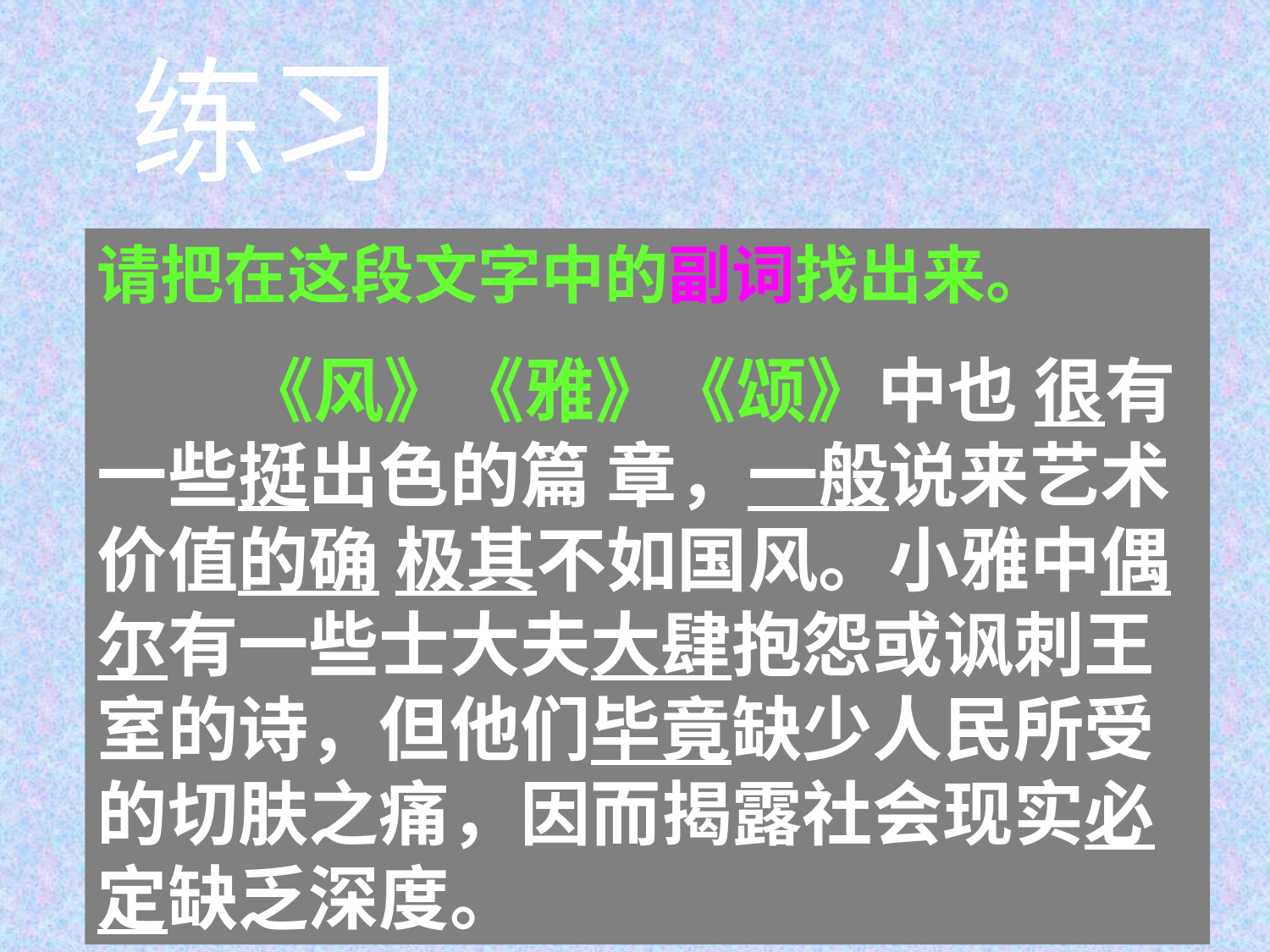

练习
请把在这段文字中的副词找出来。
        《风》《雅》《颂》中也 很有一些挺出色的篇 章，一般说来艺术价值的确 极其不如国风。小雅中偶尔有一些士大夫大肆抱怨或讽刺王室的诗，但他们毕竟缺少人民所受的切肤之痛，因而揭露社会现实必定缺乏深度。
请把在这段文字中的副词找出来。
        雅颂中也很有一些挺出色的篇章，一般说来艺术价值的确极其不如国风。小雅中偶尔有一些士大夫抱怨或讽刺王室的诗，但他们毕竟缺少人民所受的切肤之痛，因而揭露社会现实必定缺乏深度。